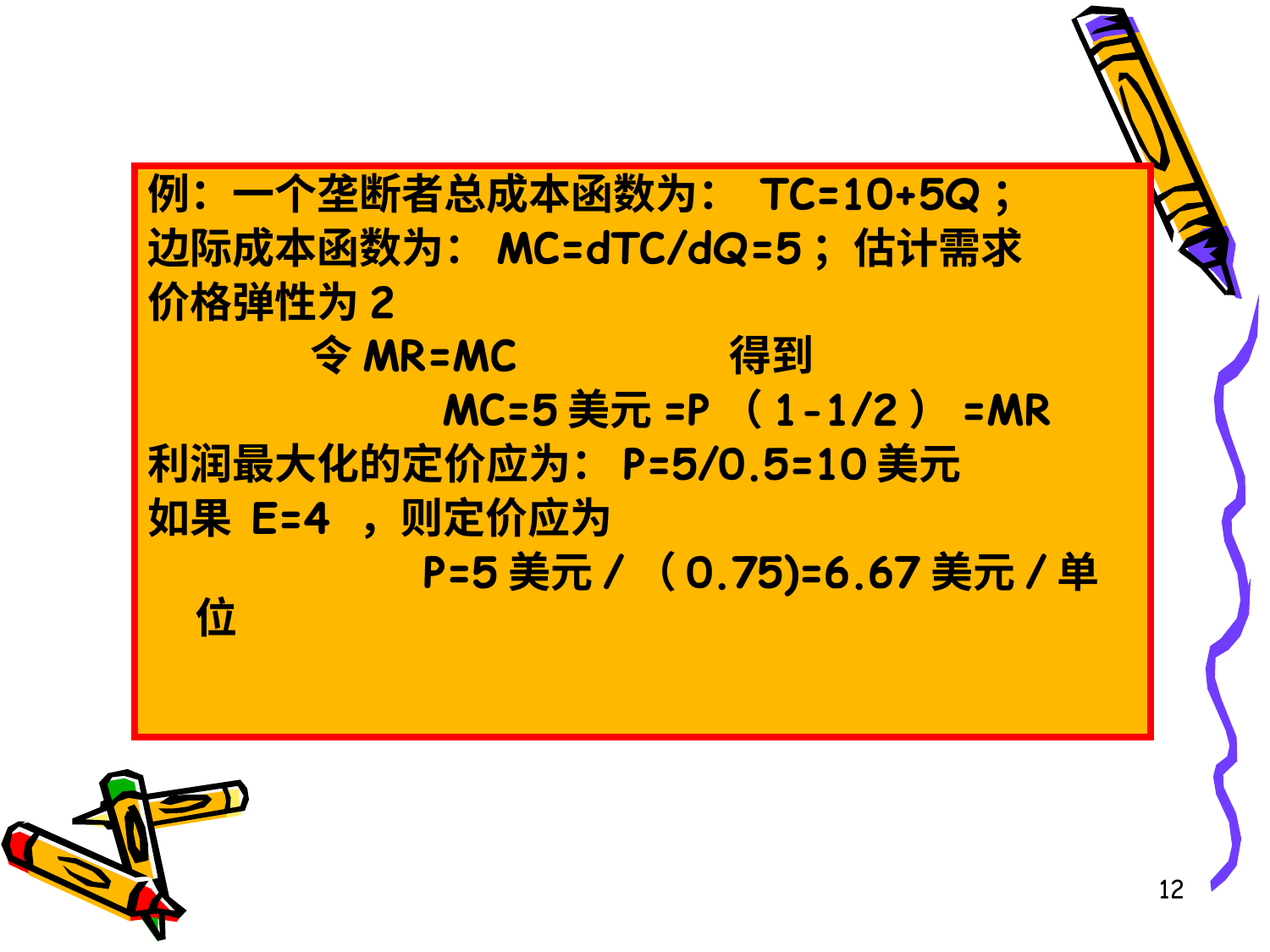

例：一个垄断者总成本函数为： TC=10+5Q；
边际成本函数为：MC=dTC/dQ=5；估计需求
价格弹性为2
                令MR=MC           得到
                MC=5美元=P（1-1/2）=MR
利润最大化的定价应为：P=5/0.5=10美元
如果 E=4 ，则定价应为
               P=5美元/（0.75)=6.67美元/单位

12